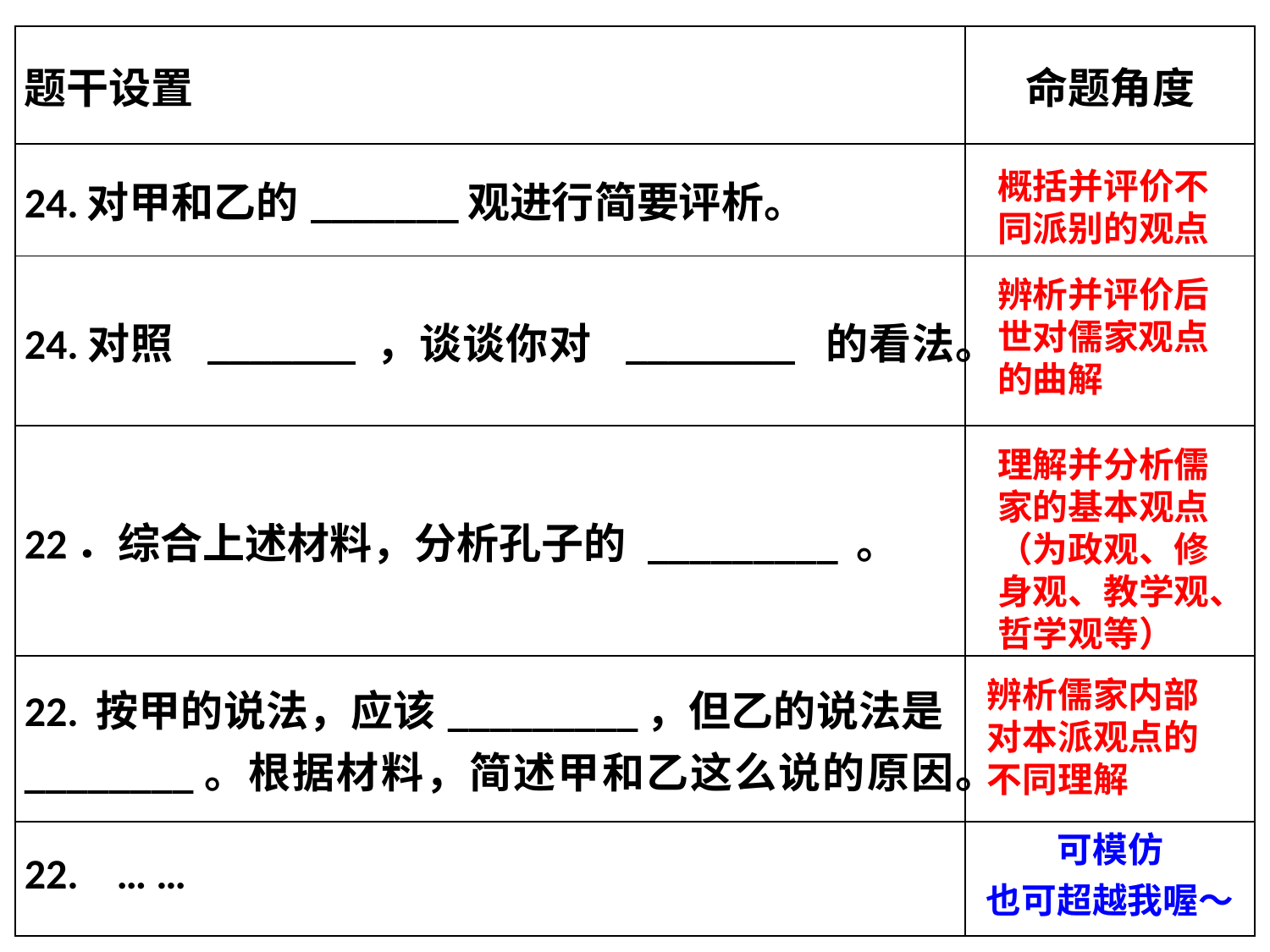

| 题干设置 | 命题角度 |
| --- | --- |
| 24.对甲和乙的\_\_\_\_\_\_\_观进行简要评析。 |  |
| 24.对照 \_\_\_\_\_\_\_ ，谈谈你对 \_\_\_\_\_\_\_\_ 的看法。 |  |
| 22．综合上述材料，分析孔子的 \_\_\_\_\_\_\_\_\_ 。 |  |
| 22. 按甲的说法，应该\_\_\_\_\_\_\_\_\_，但乙的说法是\_\_\_\_\_\_\_\_。根据材料，简述甲和乙这么说的原因。 |  |
概括并评价不同派别的观点
辨析并评价后世对儒家观点的曲解
理解并分析儒家的基本观点（为政观、修身观、教学观、哲学观等）
辨析儒家内部对本派观点的不同理解
| 22. … … | 可模仿 也可超越我喔～ |
| --- | --- |